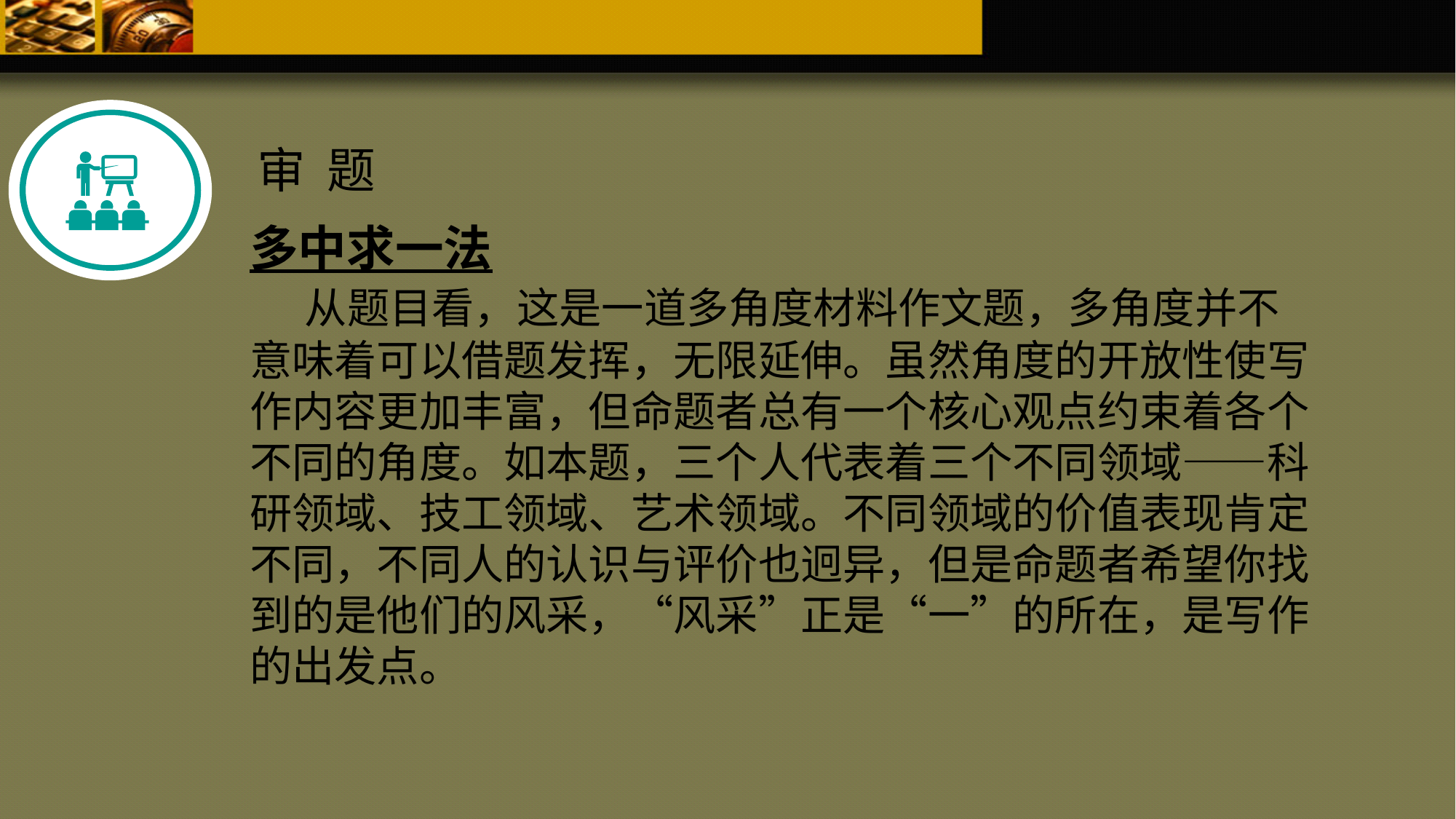

审  题

多中求一法
    从题目看，这是一道多角度材料作文题，多角度并不意味着可以借题发挥，无限延伸。虽然角度的开放性使写作内容更加丰富，但命题者总有一个核心观点约束着各个不同的角度。如本题，三个人代表着三个不同领域——科研领域、技工领域、艺术领域。不同领域的价值表现肯定不同，不同人的认识与评价也迥异，但是命题者希望你找到的是他们的风采，“风采”正是“一”的所在，是写作的出发点。